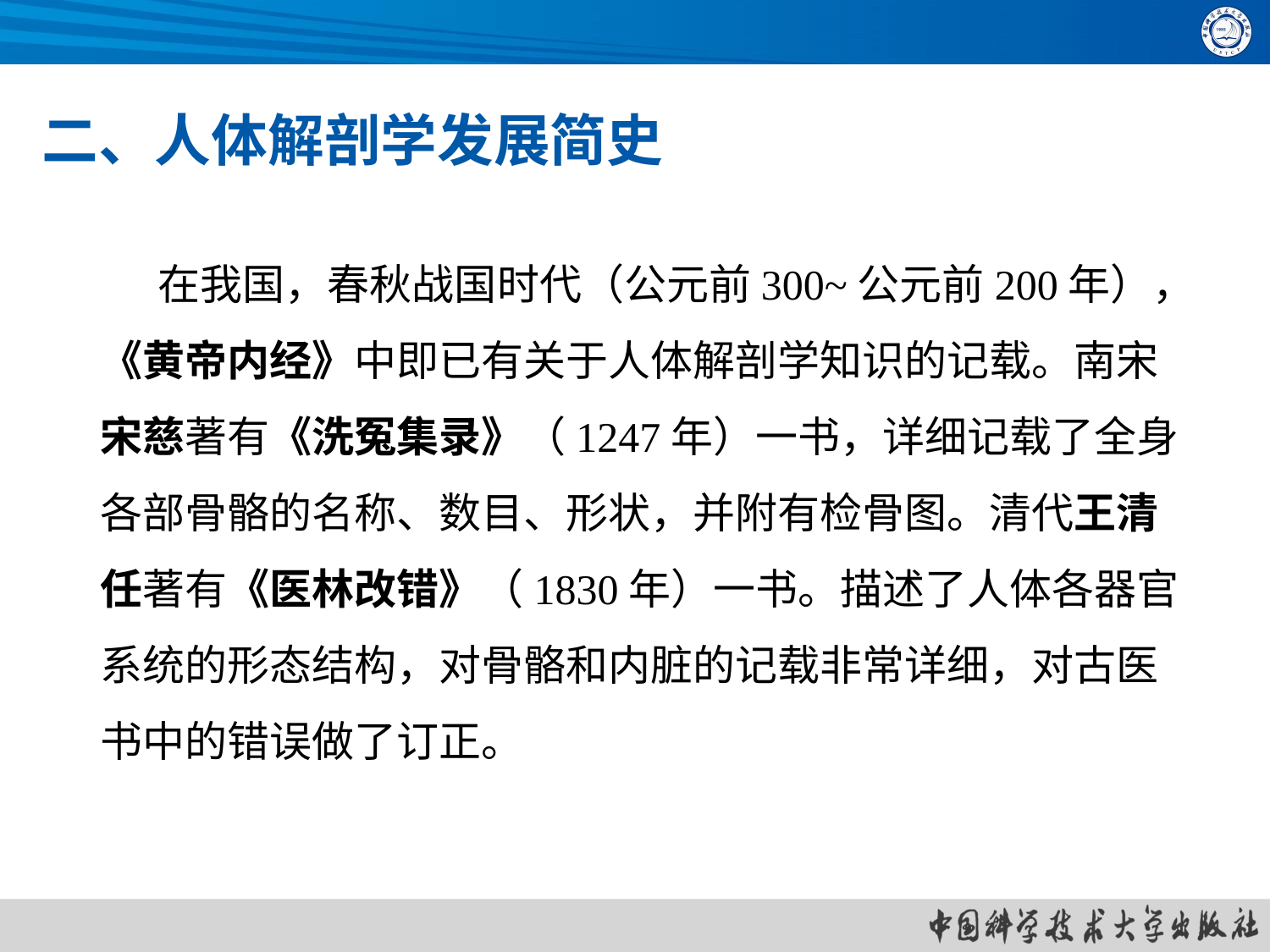

二、人体解剖学发展简史
     在我国，春秋战国时代（公元前300~公元前200年），《黄帝内经》中即已有关于人体解剖学知识的记载。南宋宋慈著有《洗冤集录》（1247年）一书，详细记载了全身各部骨骼的名称、数目、形状，并附有检骨图。清代王清任著有《医林改错》（1830年）一书。描述了人体各器官系统的形态结构，对骨骼和内脏的记载非常详细，对古医书中的错误做了订正。